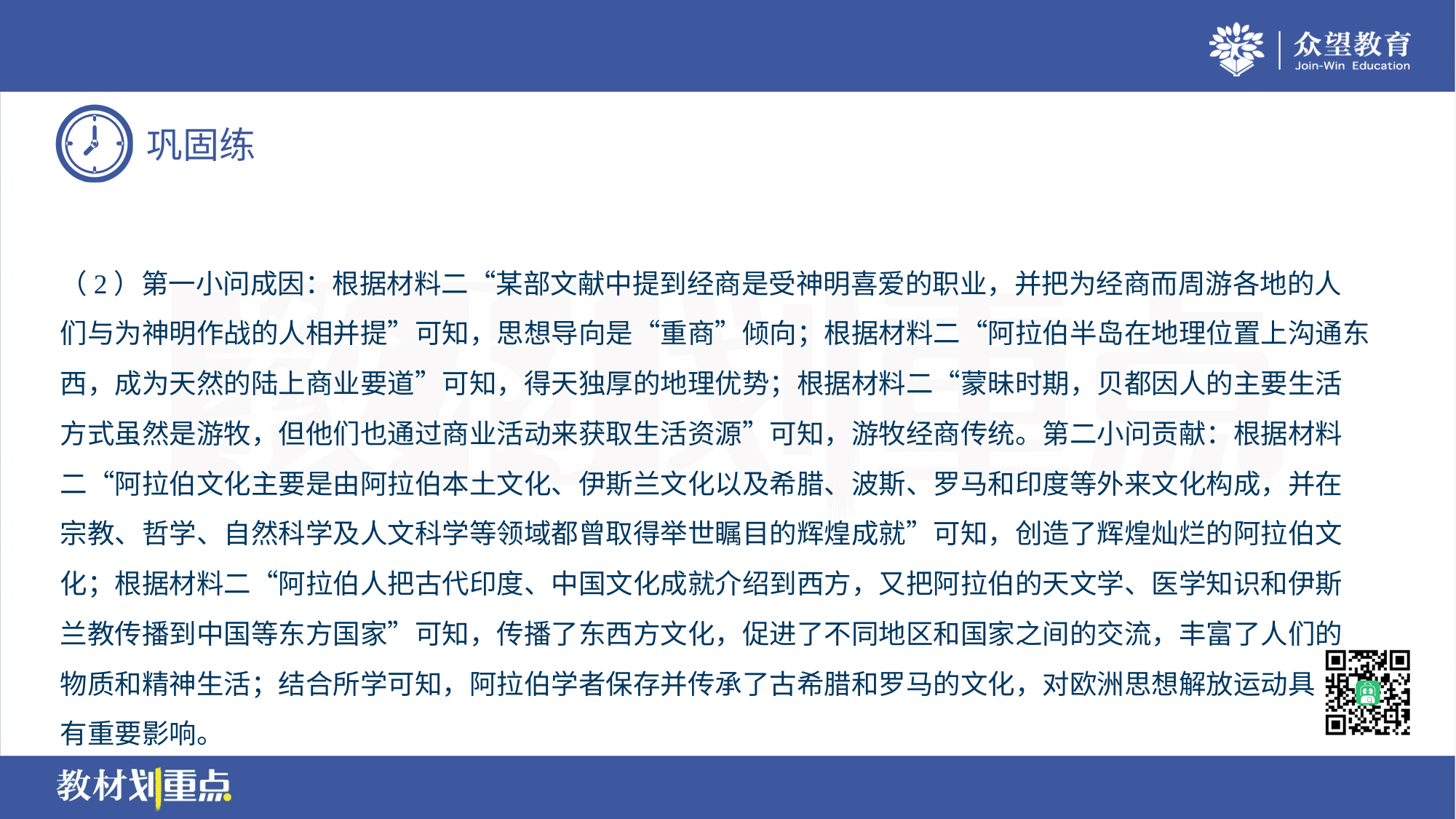

（2）第一小问成因：根据材料二“某部文献中提到经商是受神明喜爱的职业，并把为经商而周游各地的人
们与为神明作战的人相并提”可知，思想导向是“重商”倾向；根据材料二“阿拉伯半岛在地理位置上沟通东
西，成为天然的陆上商业要道”可知，得天独厚的地理优势；根据材料二“蒙昧时期，贝都因人的主要生活
方式虽然是游牧，但他们也通过商业活动来获取生活资源”可知，游牧经商传统。第二小问贡献：根据材料
二“阿拉伯文化主要是由阿拉伯本土文化、伊斯兰文化以及希腊、波斯、罗马和印度等外来文化构成，并在
宗教、哲学、自然科学及人文科学等领域都曾取得举世瞩目的辉煌成就”可知，创造了辉煌灿烂的阿拉伯文
化；根据材料二“阿拉伯人把古代印度、中国文化成就介绍到西方，又把阿拉伯的天文学、医学知识和伊斯
兰教传播到中国等东方国家”可知，传播了东西方文化，促进了不同地区和国家之间的交流，丰富了人们的
物质和精神生活；结合所学可知，阿拉伯学者保存并传承了古希腊和罗马的文化，对欧洲思想解放运动具
有重要影响。